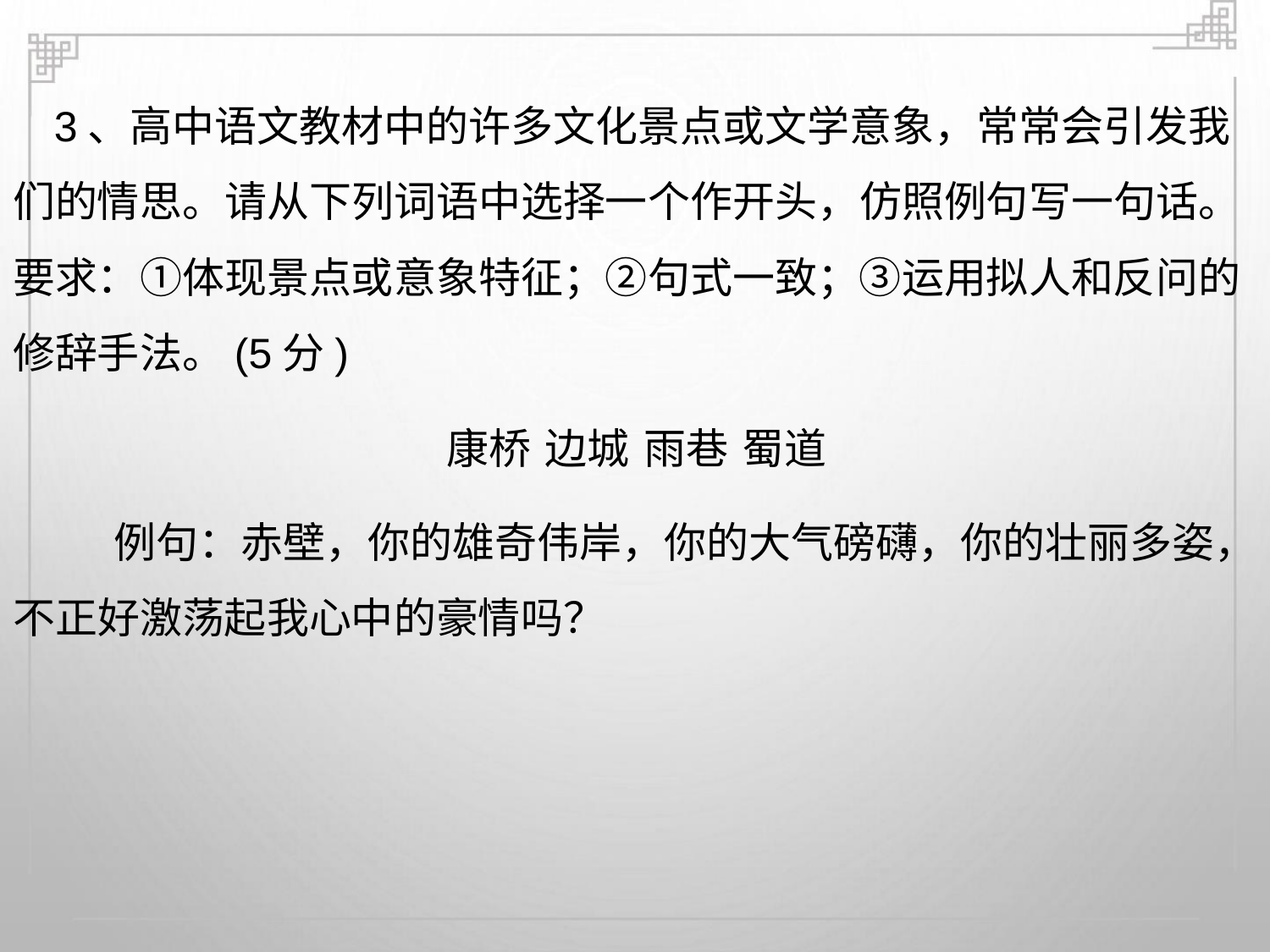

3、高中语文教材中的许多文化景点或文学意象，常常会引发我
们的情思。请从下列词语中选择一个作开头，仿照例句写一句话。
要求：①体现景点或意象特征；②句式一致；③运用拟人和反问的
修辞手法。(5分)
康桥 边城 雨巷 蜀道
例句：赤壁，你的雄奇伟岸，你的大气磅礴，你的壮丽多姿，
不正好激荡起我心中的豪情吗？